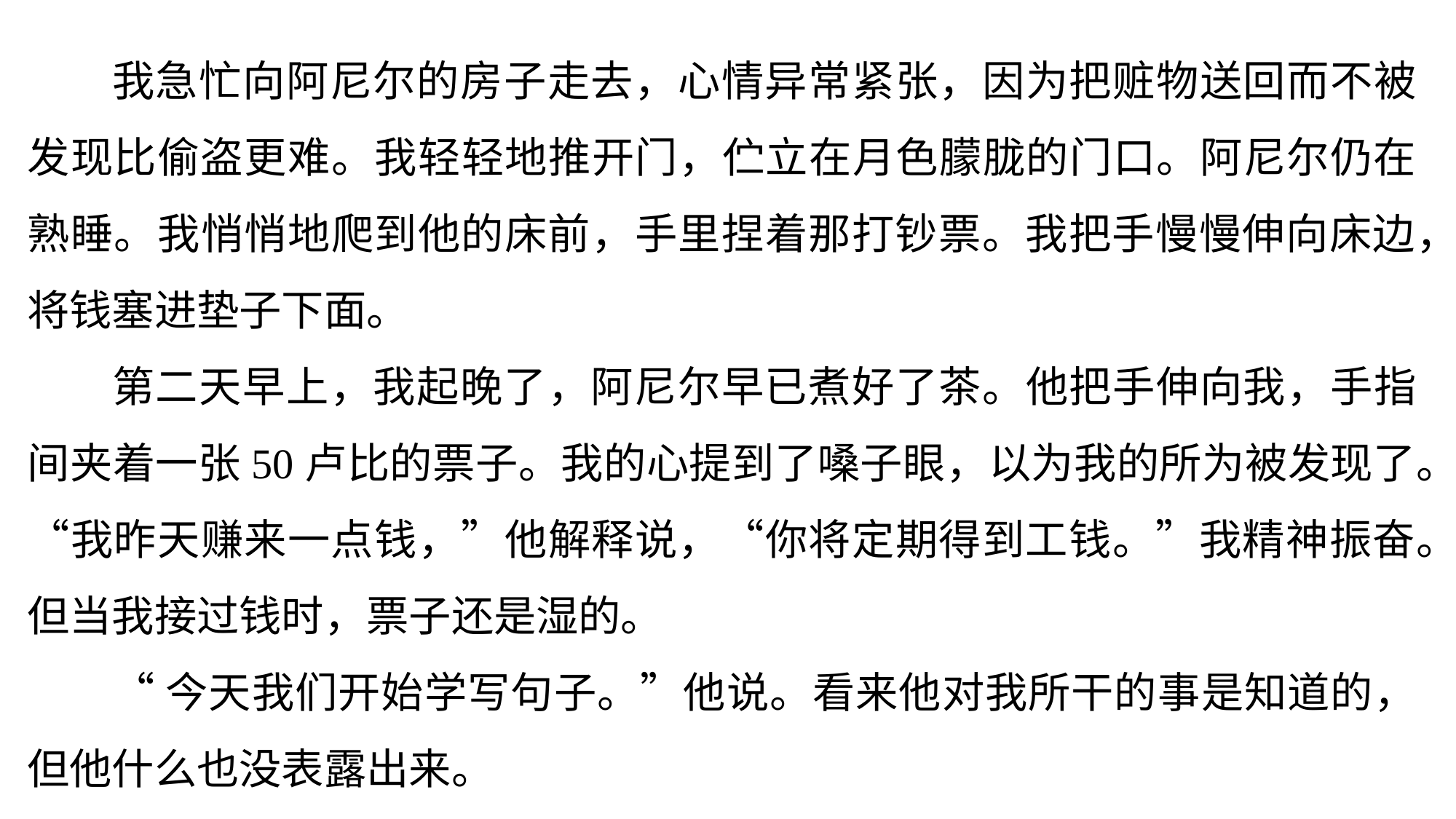

我急忙向阿尼尔的房子走去，心情异常紧张，因为把赃物送回而不被发现比偷盗更难。我轻轻地推开门，伫立在月色朦胧的门口。阿尼尔仍在熟睡。我悄悄地爬到他的床前，手里捏着那打钞票。我把手慢慢伸向床边，将钱塞进垫子下面。
第二天早上，我起晚了，阿尼尔早已煮好了茶。他把手伸向我，手指间夹着一张50卢比的票子。我的心提到了嗓子眼，以为我的所为被发现了。“我昨天赚来一点钱，”他解释说，“你将定期得到工钱。”我精神振奋。但当我接过钱时，票子还是湿的。
“今天我们开始学写句子。”他说。看来他对我所干的事是知道的，但他什么也没表露出来。